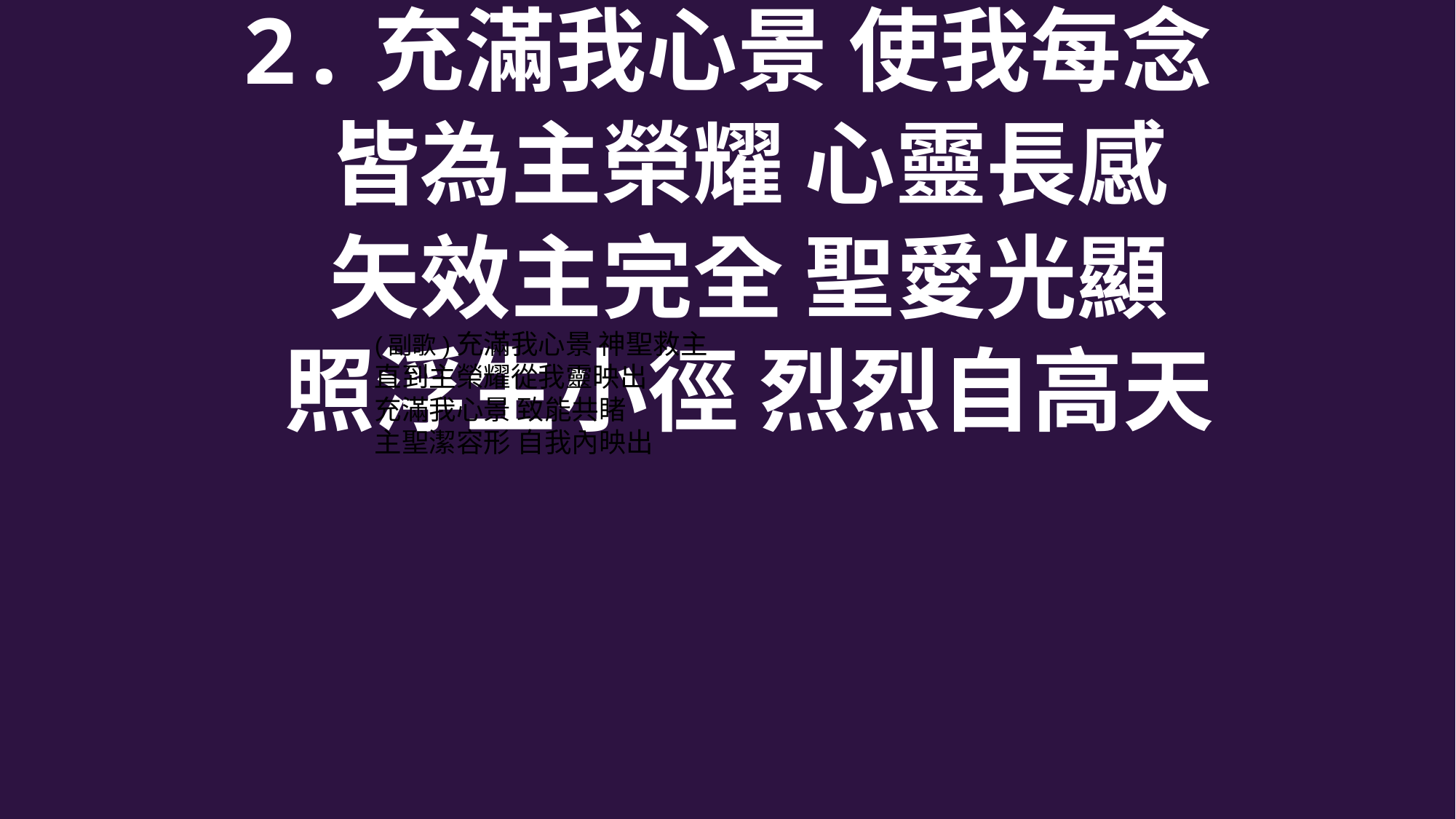

2.充滿我心景 使我每念
 皆為主榮耀 心靈長感
 矢效主完全 聖愛光顯
 照浮生小徑 烈烈自高天

(副歌)充滿我心景 神聖救主
直到主榮耀從我靈映出
充滿我心景 致能共睹
主聖潔容形 自我內映出